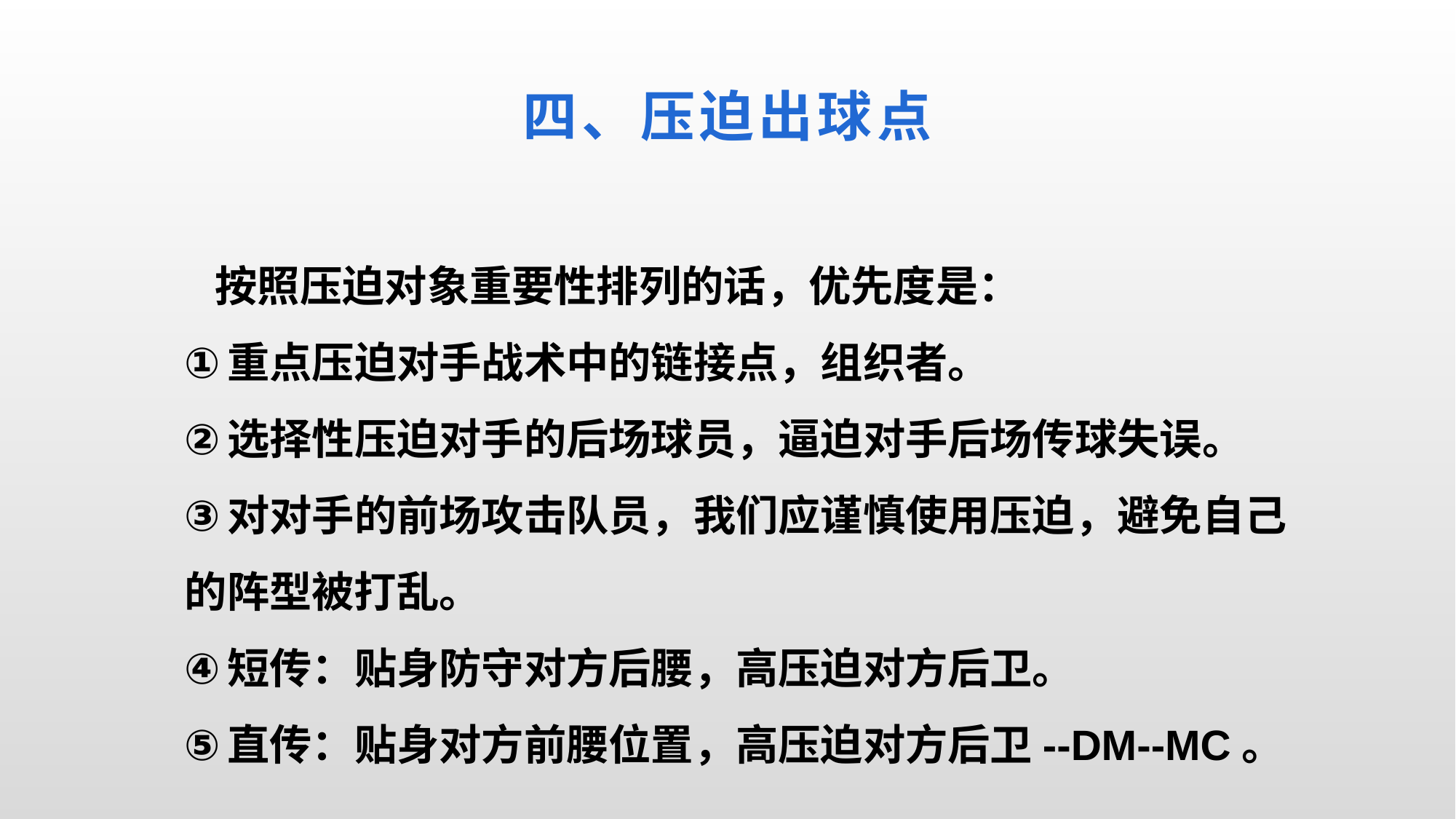

# 四、压迫出球点
按照压迫对象重要性排列的话，优先度是：
重点压迫对手战术中的链接点，组织者。
选择性压迫对手的后场球员，逼迫对手后场传球失误。
对对手的前场攻击队员，我们应谨慎使用压迫，避免自己的阵型被打乱。
短传：贴身防守对方后腰，高压迫对方后卫。
直传：贴身对方前腰位置，高压迫对方后卫--DM--MC。